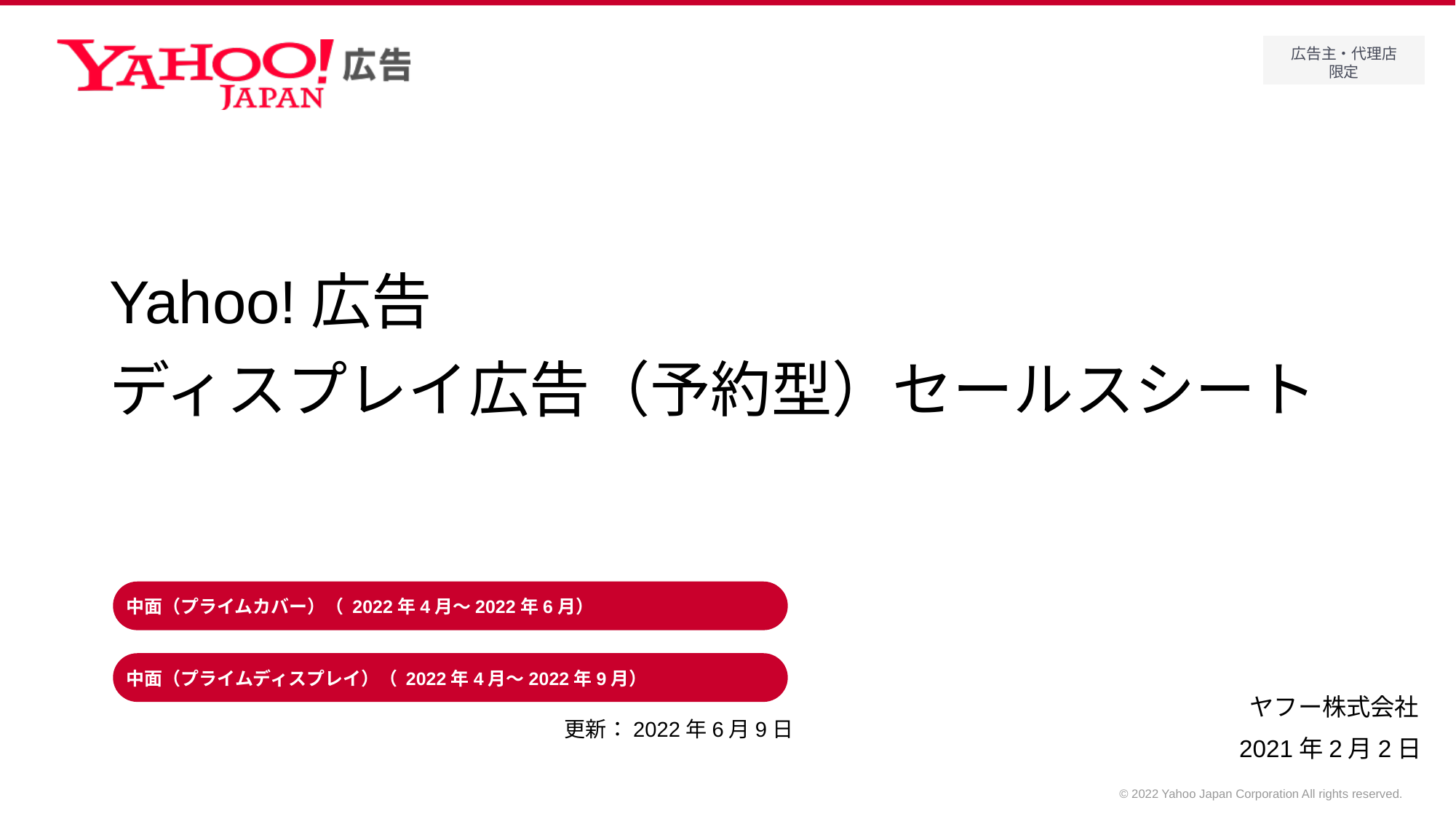

# Yahoo!広告 ディスプレイ広告（予約型）セールスシート
中面（プライムカバー）（ 2022年4月～2022年6月）
中面（プライムディスプレイ）（ 2022年4月～2022年9月）
更新：2022年6月9日
2021年2月2日